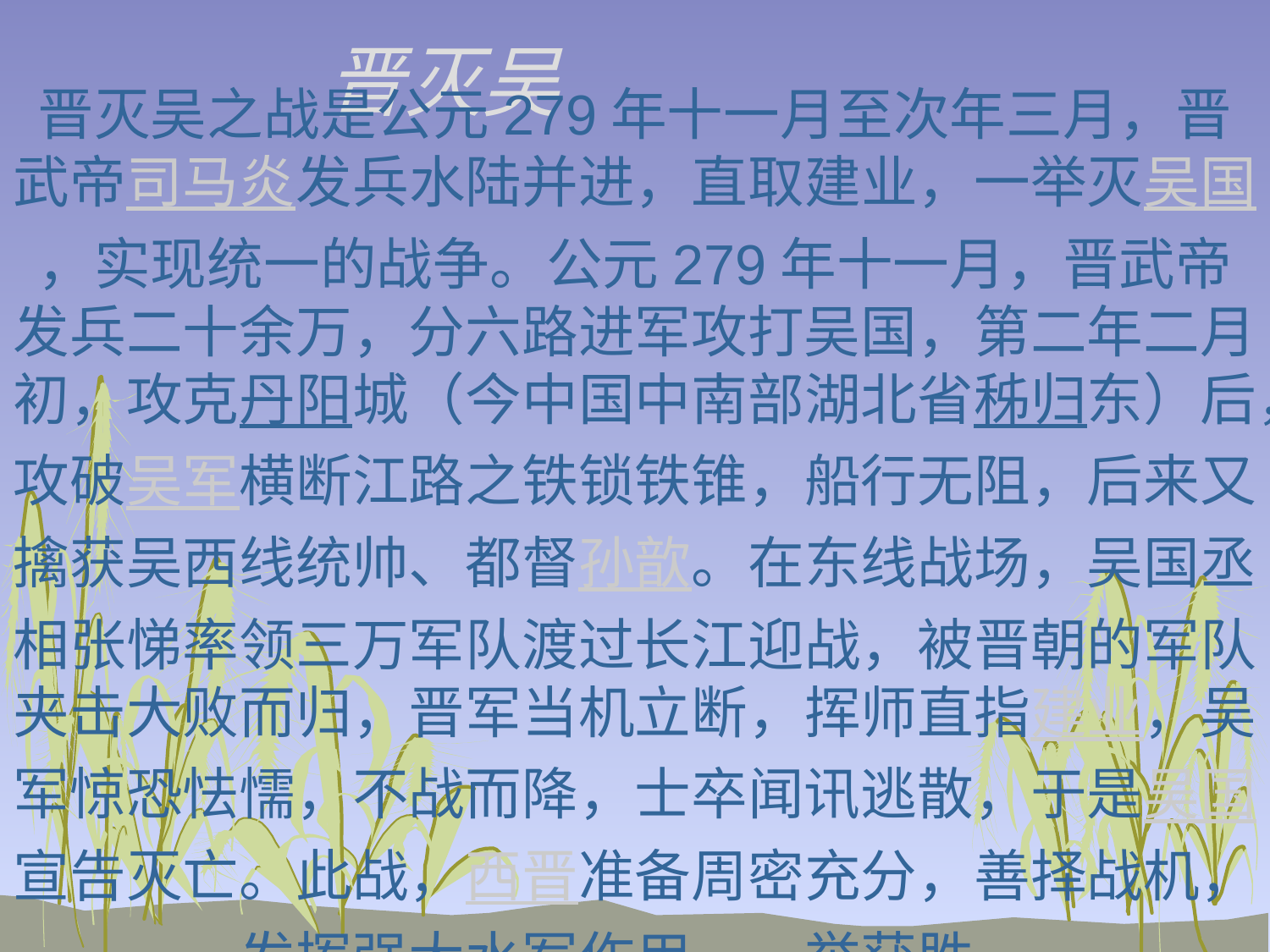

# 晋灭吴
晋灭吴之战是公元279年十一月至次年三月，晋武帝司马炎发兵水陆并进，直取建业，一举灭吴国，实现统一的战争。公元279年十一月，晋武帝发兵二十余万，分六路进军攻打吴国，第二年二月初，攻克丹阳城（今中国中南部湖北省秭归东）后，攻破吴军横断江路之铁锁铁锥，船行无阻，后来又擒获吴西线统帅、都督孙歆。在东线战场，吴国丞相张悌率领三万军队渡过长江迎战，被晋朝的军队夹击大败而归，晋军当机立断，挥师直指建业，吴军惊恐怯懦，不战而降，士卒闻讯逃散，于是吴国宣告灭亡。此战，西晋准备周密充分，善择战机，发挥强大水军作用，一举获胜。